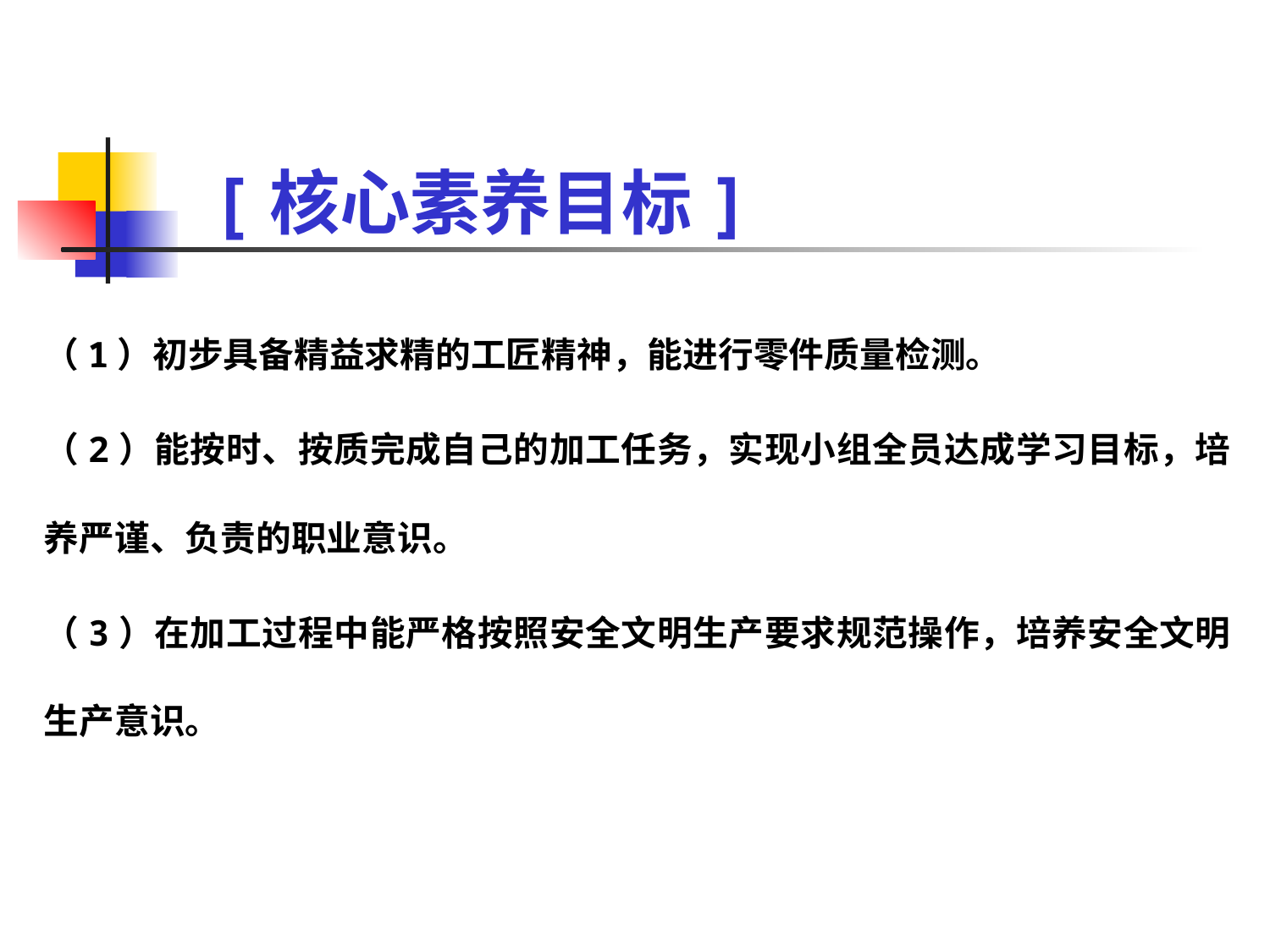

# [核心素养目标]
（1）初步具备精益求精的工匠精神，能进行零件质量检测。
（2）能按时、按质完成自己的加工任务，实现小组全员达成学习目标，培养严谨、负责的职业意识。
（3）在加工过程中能严格按照安全文明生产要求规范操作，培养安全文明生产意识。